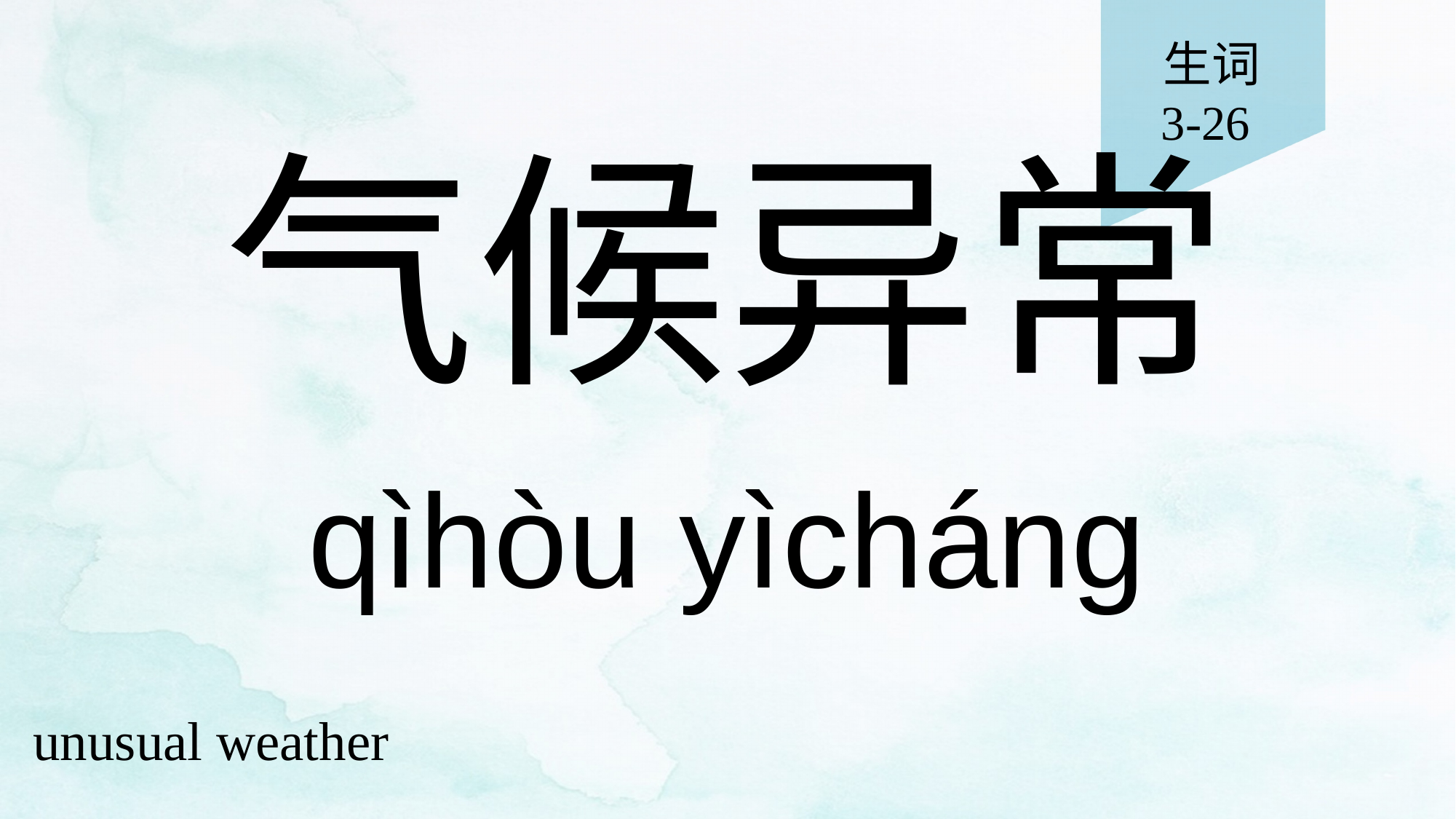

生词
3-26
# 气候异常
qìhòu yìcháng
unusual weather